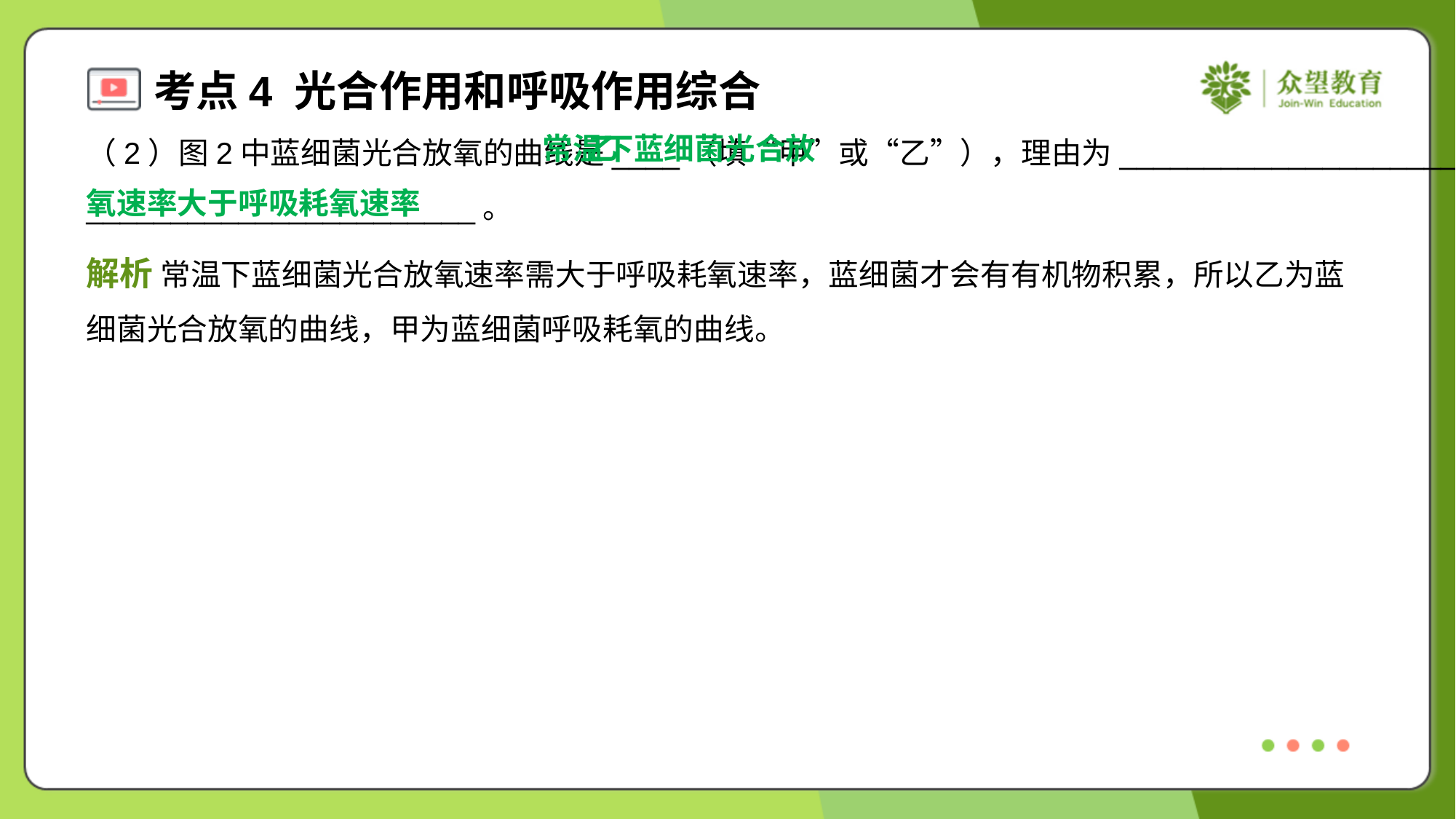

常温下蓝细菌光合放
氧速率大于呼吸耗氧速率
乙
（2）图2中蓝细菌光合放氧的曲线是____（填“甲”或“乙”），理由为____________________
_______________________。
解析 常温下蓝细菌光合放氧速率需大于呼吸耗氧速率，蓝细菌才会有有机物积累，所以乙为蓝
细菌光合放氧的曲线，甲为蓝细菌呼吸耗氧的曲线。